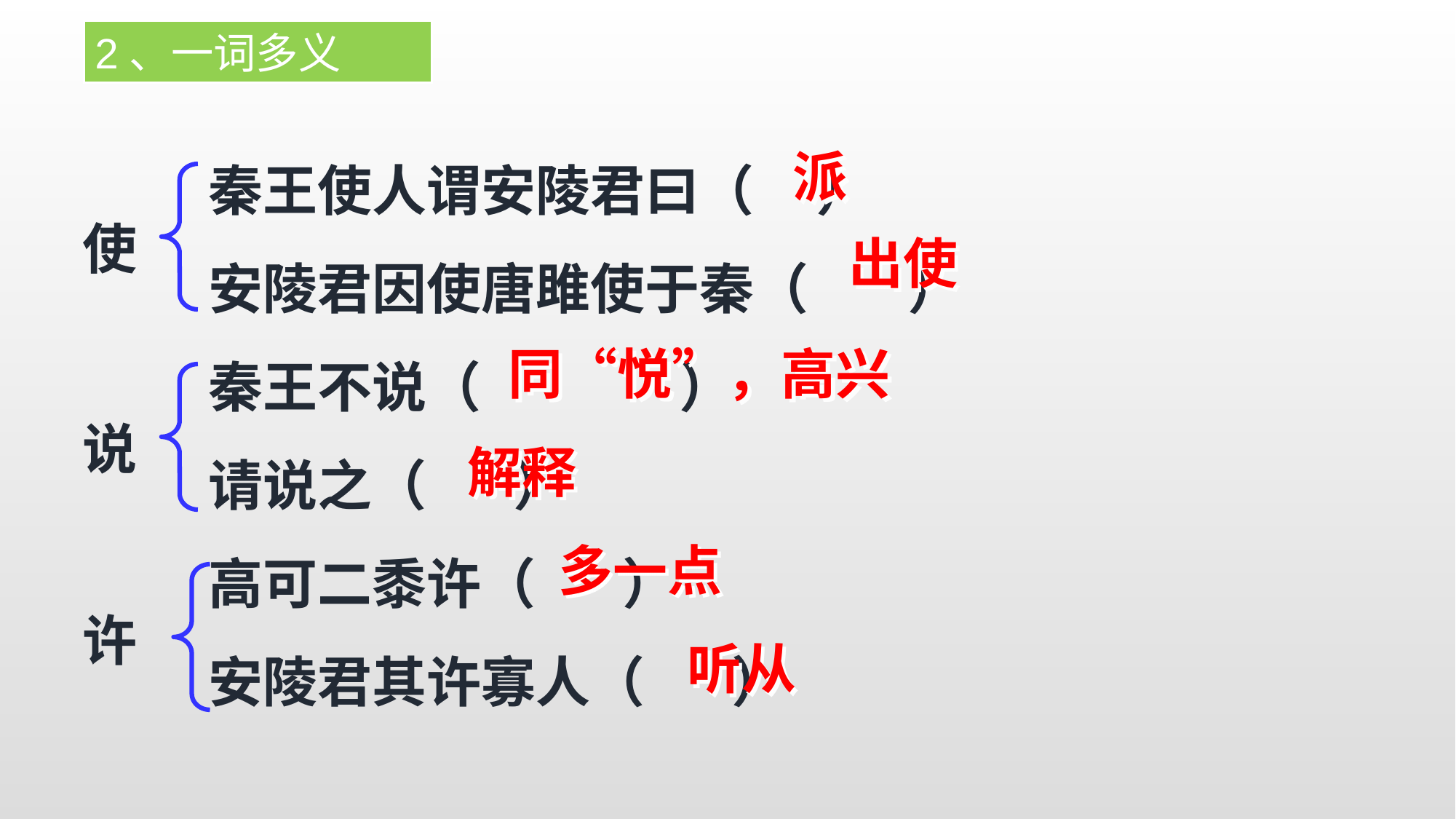

2、一词多义
秦王使人谓安陵君曰（     ）
安陵君因使唐雎使于秦（        ）
秦王不说（                ）
请说之（       ）
高可二黍许（       ）
安陵君其许寡人（       ）
派

使
出使
同“悦”，高兴

说
解释
多一点

许
听从